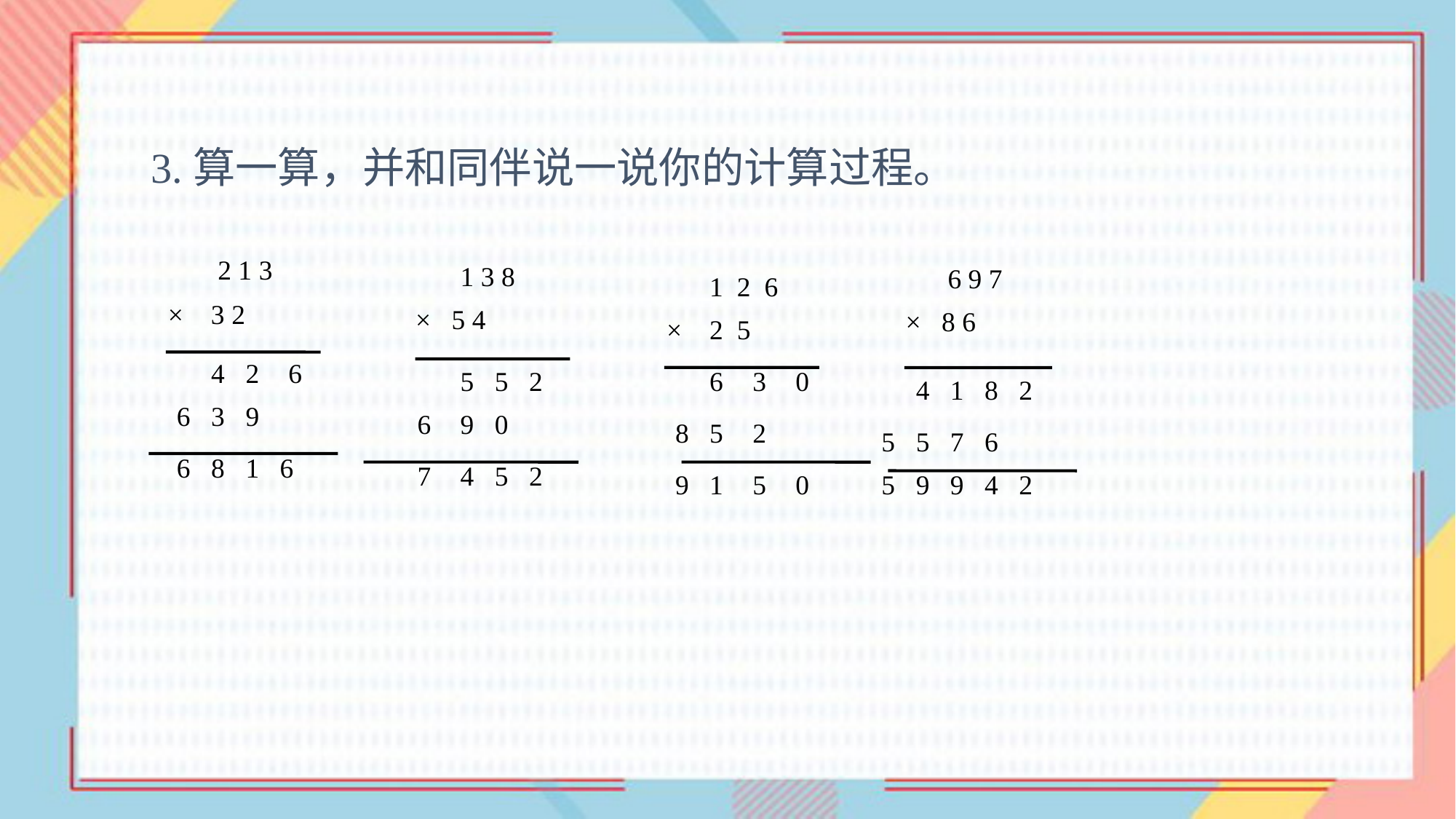

3.算一算，并和同伴说一说你的计算过程。
 2 1 3
×    3 2

1 3 8

 ×   5 4
6 9 7
 ×   8 6

1  2  6
×    2  5

4
2
6
5
5
2
6
3
0
4
1
8
2
6
3
9
6
9
0
8
5
2
5
5
7
6
6
8
1
6

7
4
5
2

9

1
5
0
5
9
9
4
2